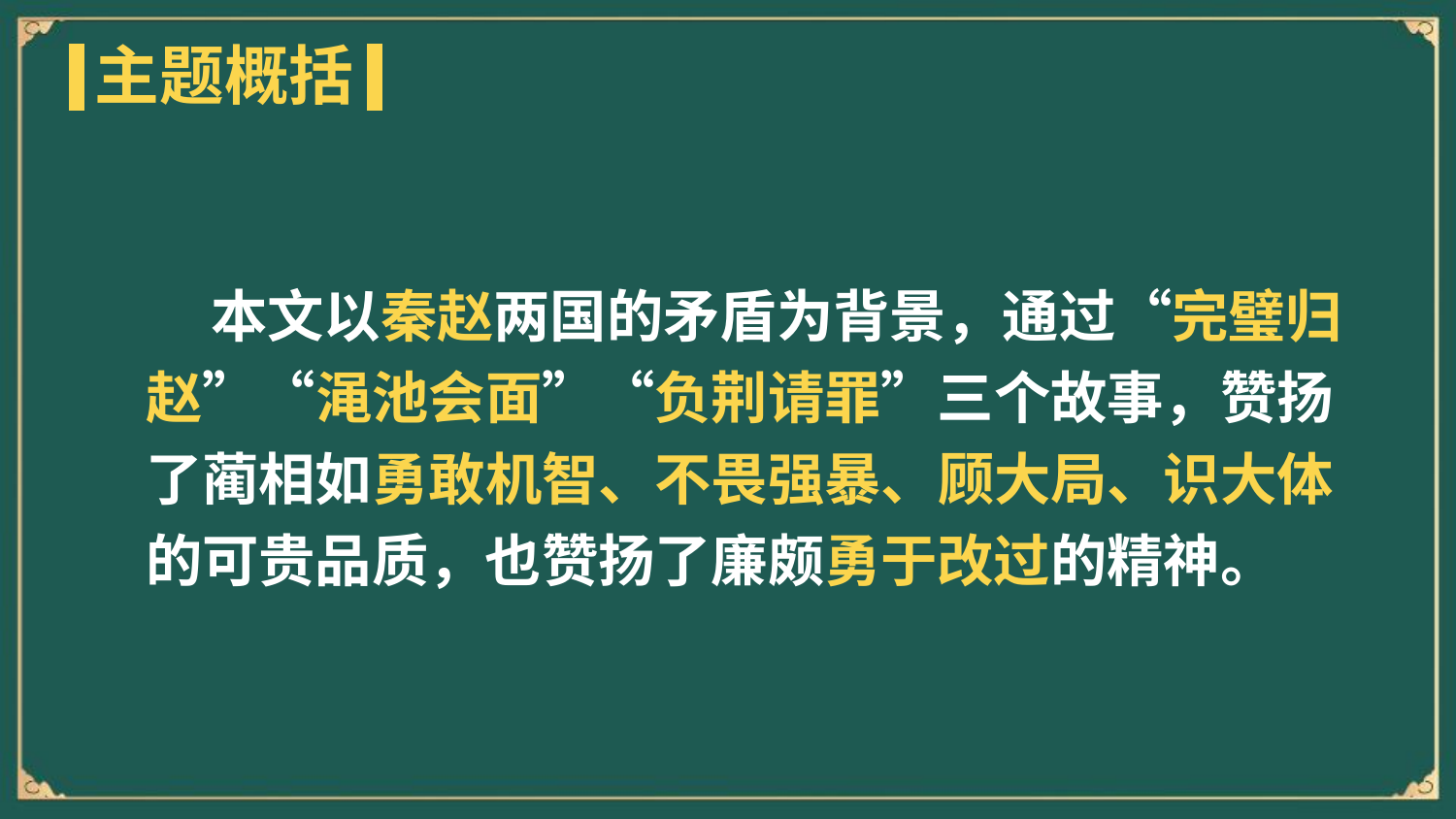

主题概括
    本文以秦赵两国的矛盾为背景，通过“完璧归赵”“渑池会面”“负荆请罪”三个故事，赞扬了蔺相如勇敢机智、不畏强暴、顾大局、识大体的可贵品质，也赞扬了廉颇勇于改过的精神。